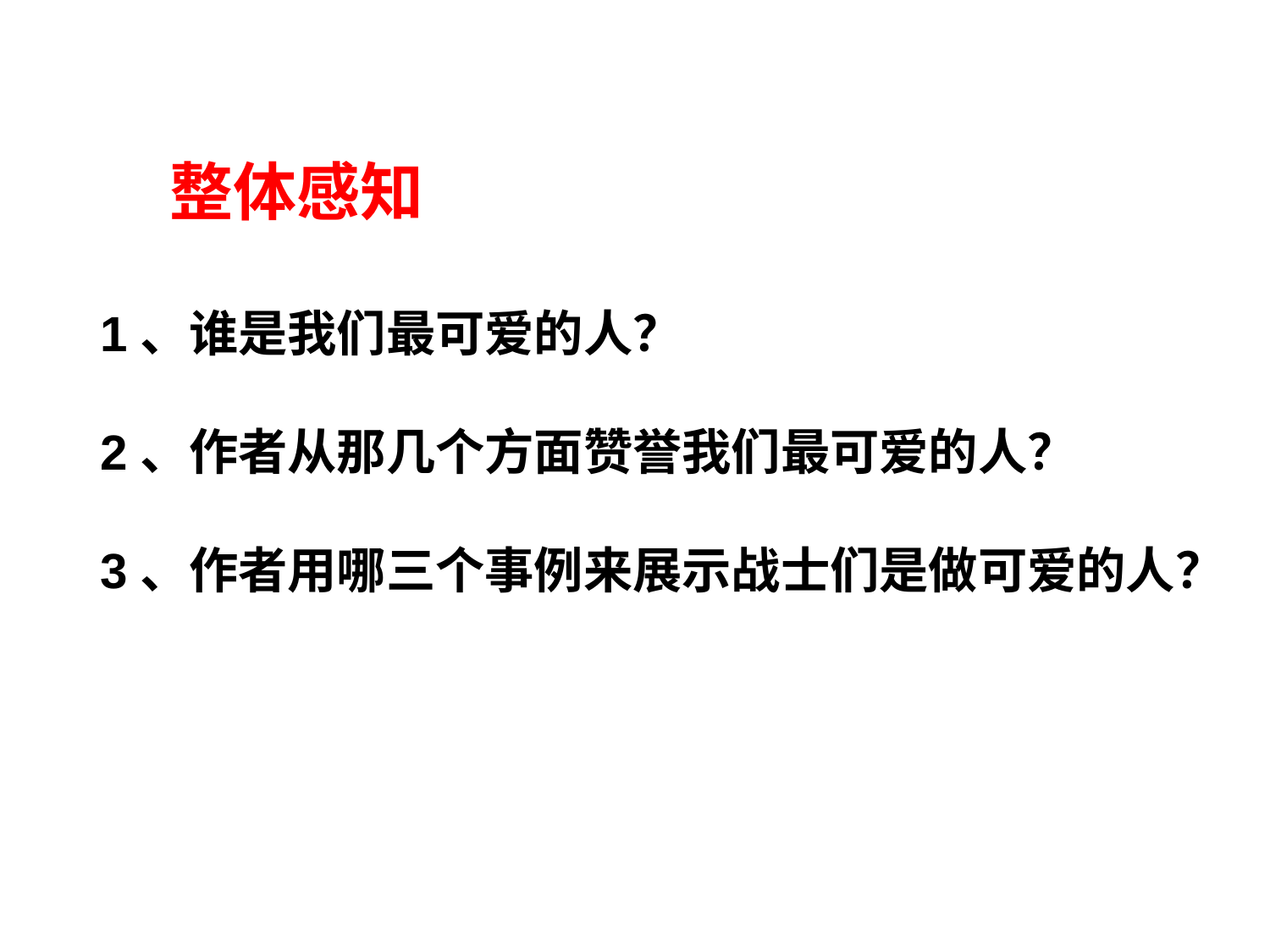

整体感知
1、谁是我们最可爱的人？

2、作者从那几个方面赞誉我们最可爱的人？

3、作者用哪三个事例来展示战士们是做可爱的人？